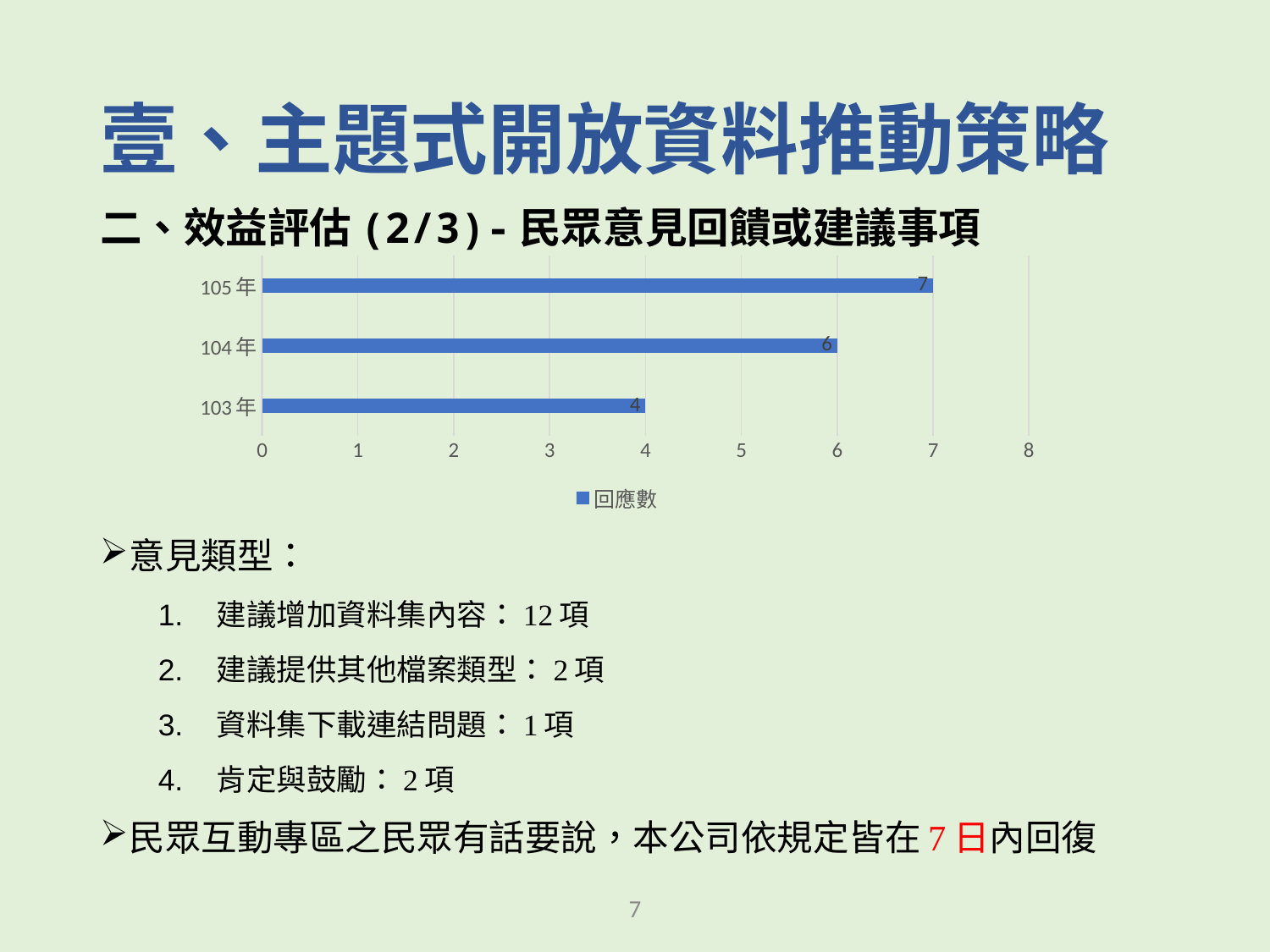

# 壹、主題式開放資料推動策略
二、效益評估(2/3)-民眾意見回饋或建議事項

意見類型：
建議增加資料集內容：12項
建議提供其他檔案類型：2項
資料集下載連結問題：1項
肯定與鼓勵：2項
民眾互動專區之民眾有話要說，本公司依規定皆在7日內回復

### Chart

| Category | 回應數 |
|---|---|
| 103年 | 4.0 |
| 104年 | 6.0 |
| 105年 | 7.0 |
7